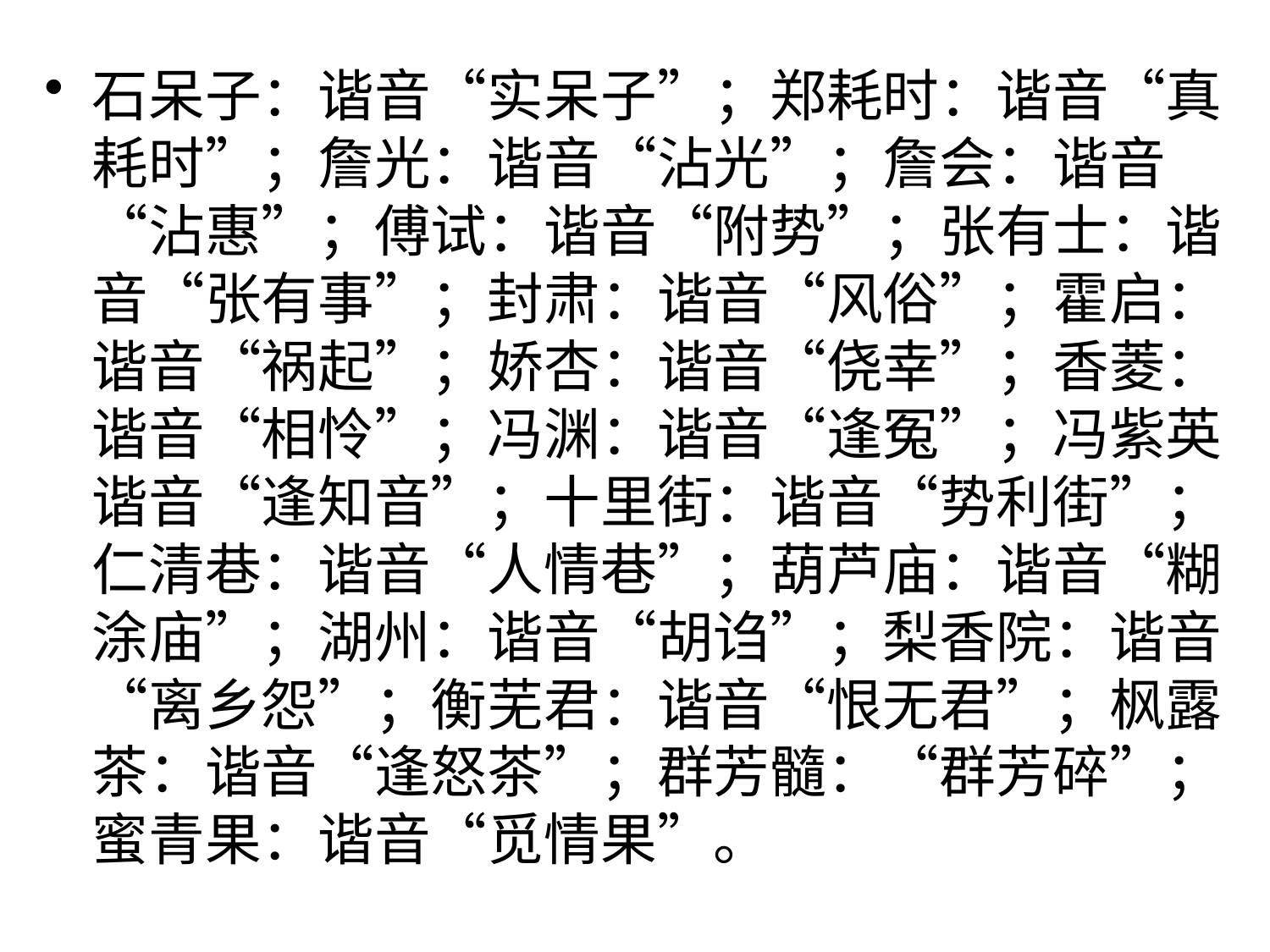

#
石呆子：谐音“实呆子”；郑耗时：谐音“真耗时”；詹光：谐音“沾光”；詹会：谐音“沾惠”；傅试：谐音“附势”；张有士：谐音“张有事”；封肃：谐音“风俗”；霍启：谐音“祸起”；娇杏：谐音“侥幸”；香菱：谐音“相怜”；冯渊：谐音“逢冤”；冯紫英谐音“逢知音”；十里街：谐音“势利街”；仁清巷：谐音“人情巷”；葫芦庙：谐音“糊涂庙”；湖州：谐音“胡诌”；梨香院：谐音“离乡怨”；衡芜君：谐音“恨无君”；枫露茶：谐音“逢怒茶”；群芳髓：“群芳碎”；蜜青果：谐音“觅情果”。